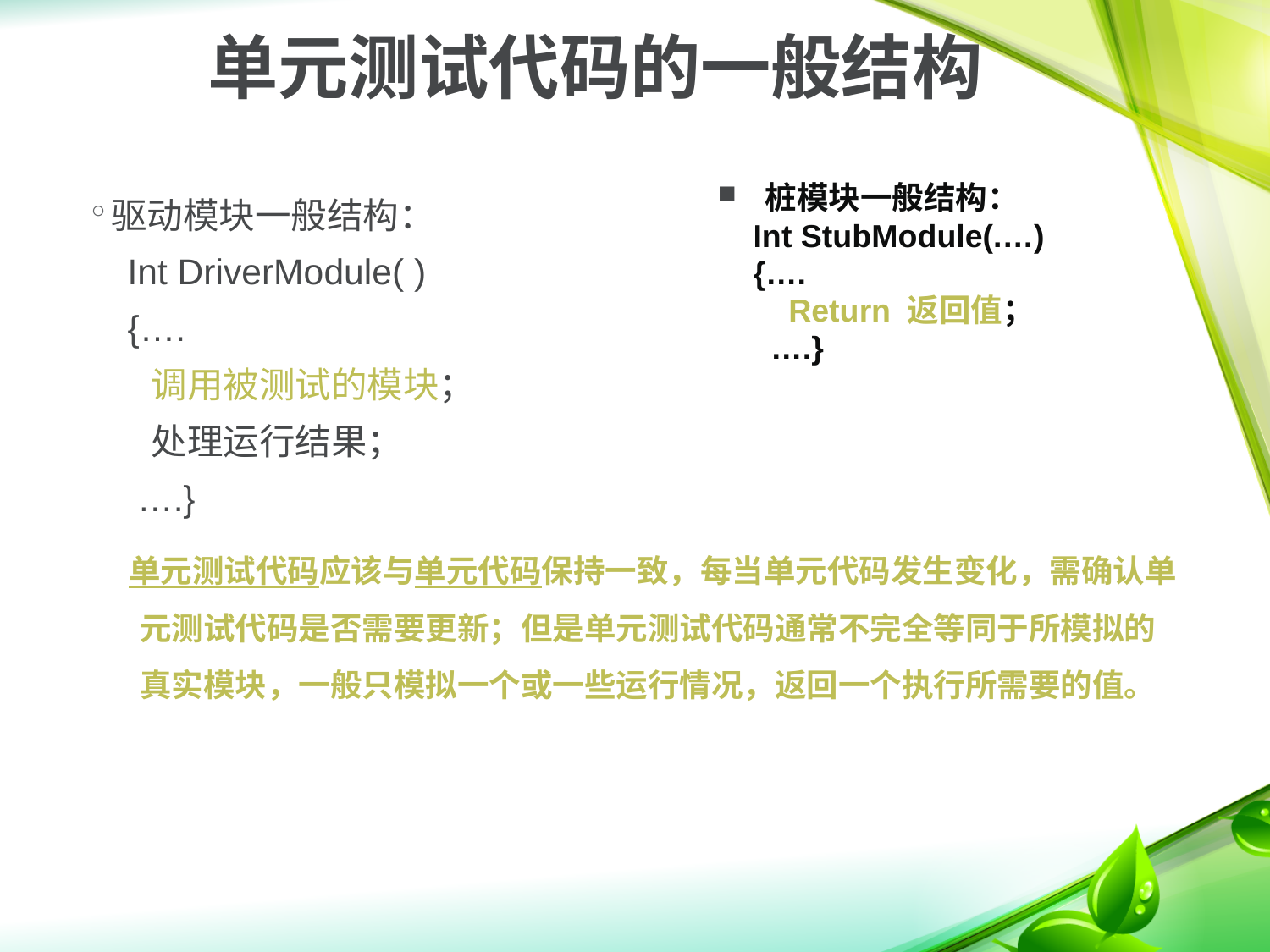

单元测试代码的一般结构
桩模块一般结构：
    Int StubModule(.…)
    {….
        Return 返回值；
      ….}

驱动模块一般结构：
    Int DriverModule( )
    {….
       调用被测试的模块；
       处理运行结果；
     ….}

    单元测试代码应该与单元代码保持一致，每当单元代码发生变化，需确认单元测试代码是否需要更新；但是单元测试代码通常不完全等同于所模拟的真实模块，一般只模拟一个或一些运行情况，返回一个执行所需要的值。